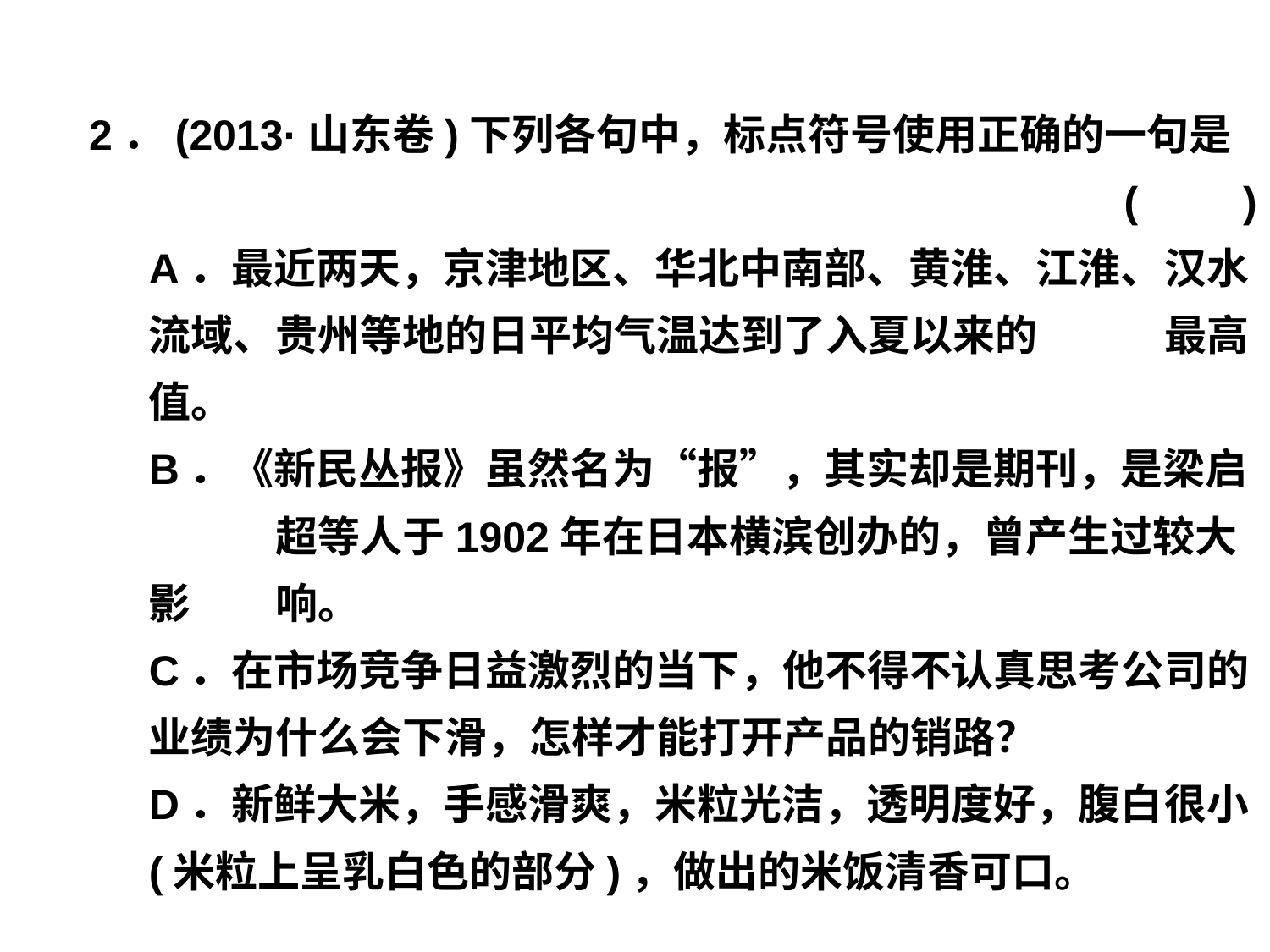

2．(2013·山东卷)下列各句中，标点符号使用正确的一句是
(　　)
	A．最近两天，京津地区、华北中南部、黄淮、江淮、	汉水流域、贵州等地的日平均气温达到了入夏以来的	最高值。
	B．《新民丛报》虽然名为“报”，其实却是期刊，是梁启	超等人于1902年在日本横滨创办的，曾产生过较大影	响。
	C．在市场竞争日益激烈的当下，他不得不认真思考公	司的业绩为什么会下滑，怎样才能打开产品的销路？
	D．新鲜大米，手感滑爽，米粒光洁，透明度好，腹白	很小(米粒上呈乳白色的部分)，做出的米饭清香可口。